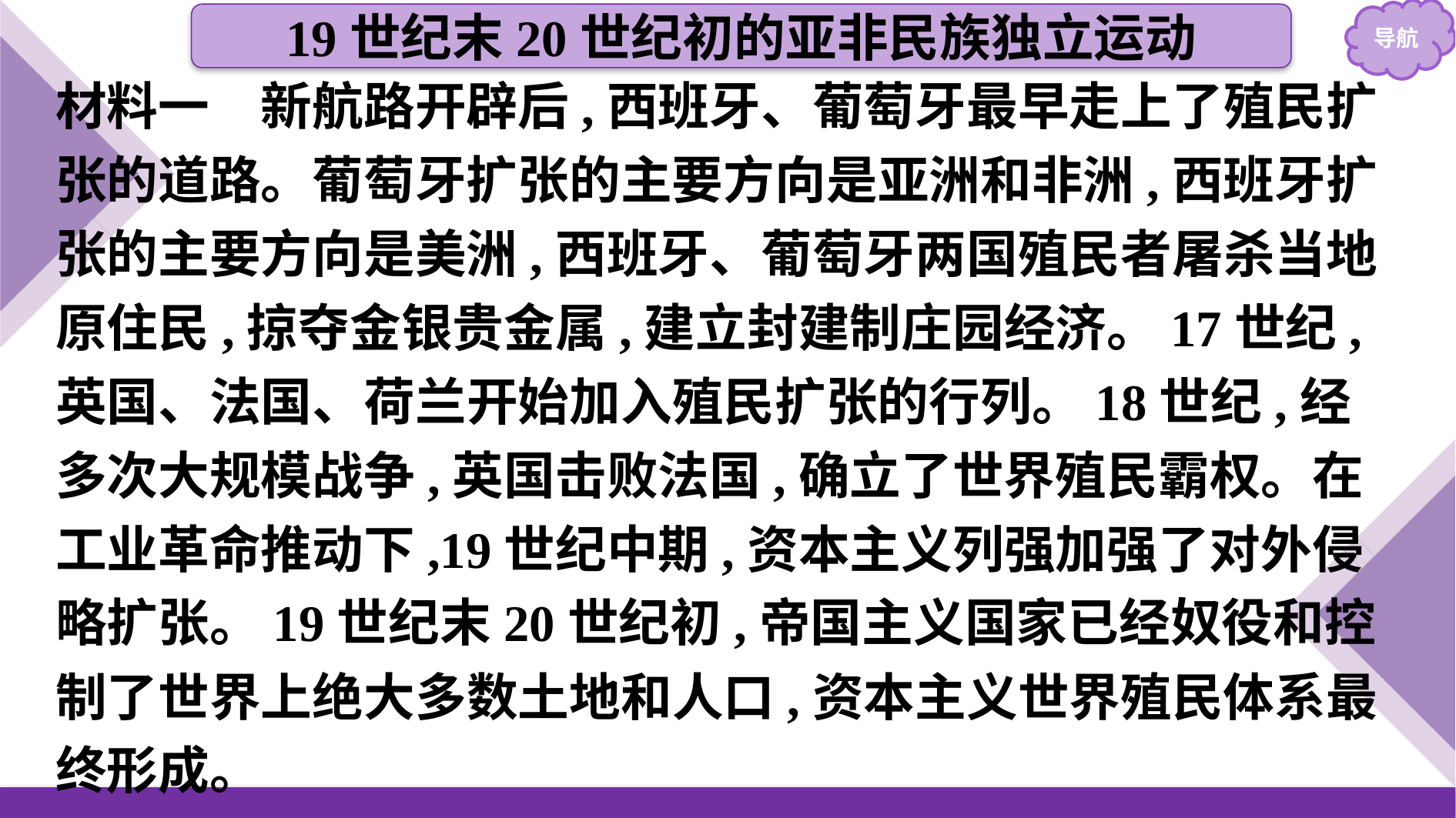

19世纪末20世纪初的亚非民族独立运动
材料一　新航路开辟后,西班牙、葡萄牙最早走上了殖民扩张的道路。葡萄牙扩张的主要方向是亚洲和非洲,西班牙扩张的主要方向是美洲,西班牙、葡萄牙两国殖民者屠杀当地原住民,掠夺金银贵金属,建立封建制庄园经济。17世纪,英国、法国、荷兰开始加入殖民扩张的行列。18世纪,经多次大规模战争,英国击败法国,确立了世界殖民霸权。在工业革命推动下,19世纪中期,资本主义列强加强了对外侵略扩张。19世纪末20世纪初,帝国主义国家已经奴役和控制了世界上绝大多数土地和人口,资本主义世界殖民体系最终形成。
——摘编自王雷军《资本主义世界体系评析》